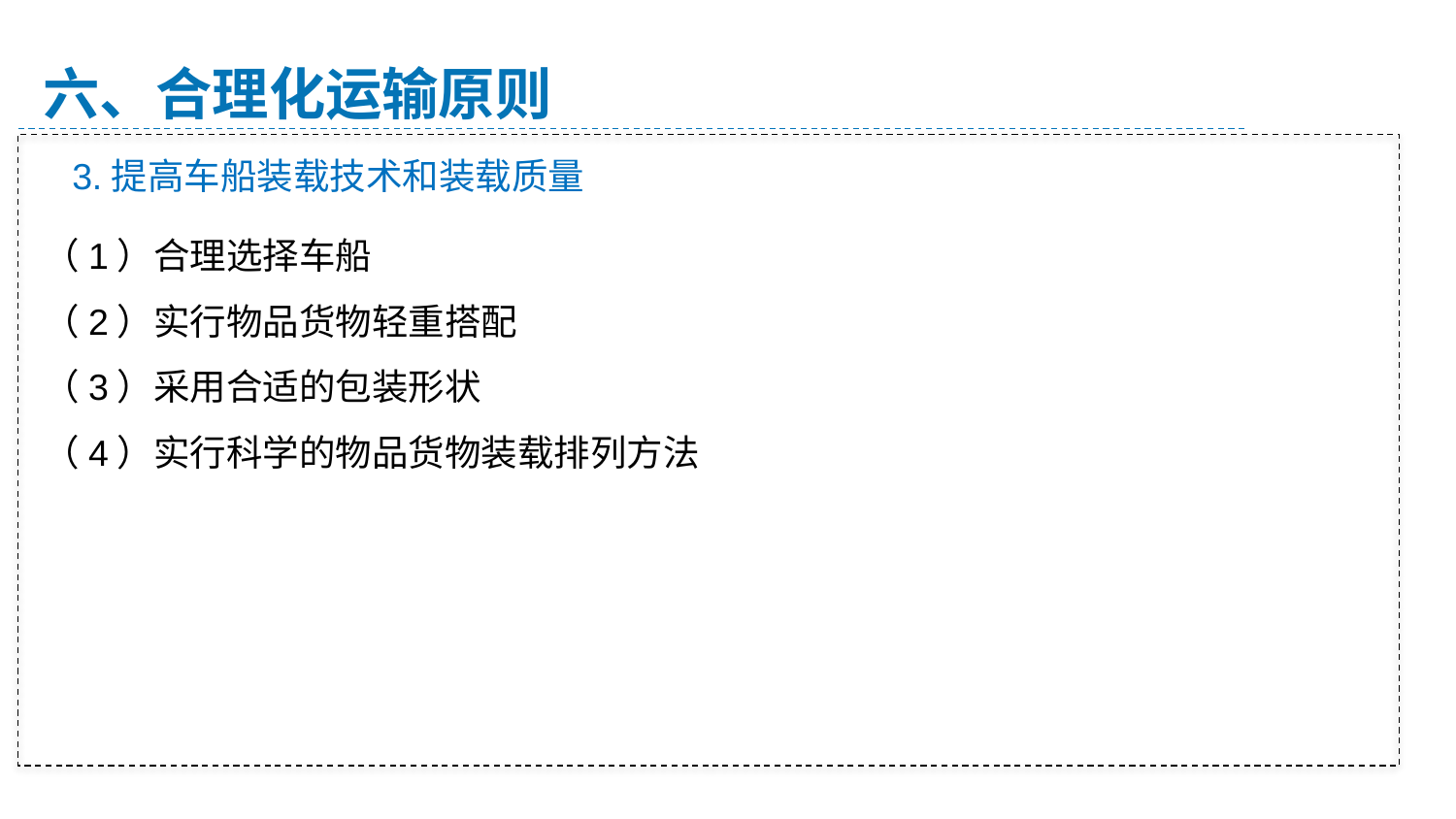

六、合理化运输原则

3.提高车船装载技术和装载质量
（1）合理选择车船
（2）实行物品货物轻重搭配
（3）采用合适的包装形状
（4）实行科学的物品货物装载排列方法